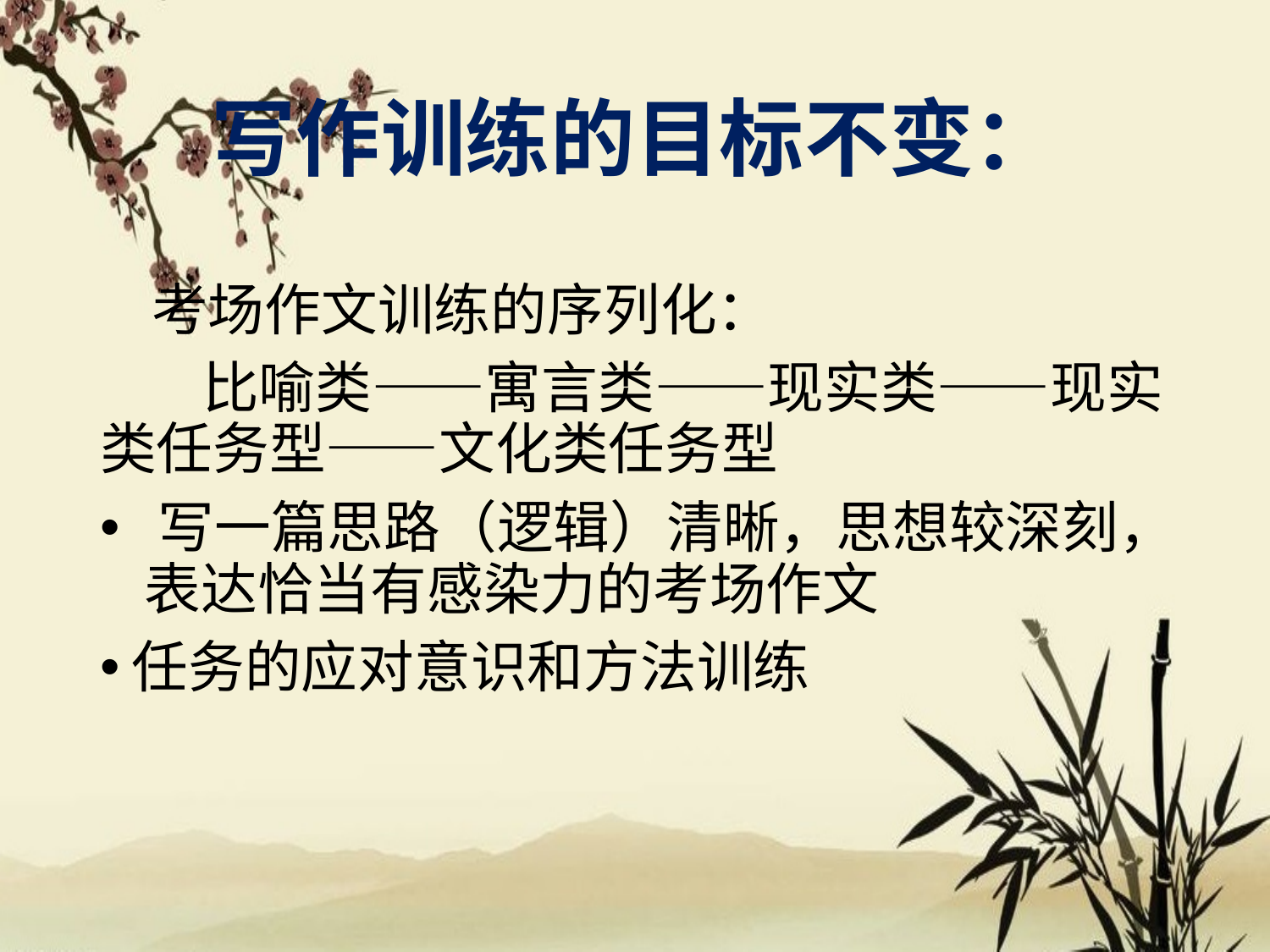

# 写作训练的目标不变：
   考场作文训练的序列化：
       比喻类——寓言类——现实类——现实类任务型——文化类任务型
 写一篇思路（逻辑）清晰，思想较深刻， 表达恰当有感染力的考场作文
任务的应对意识和方法训练